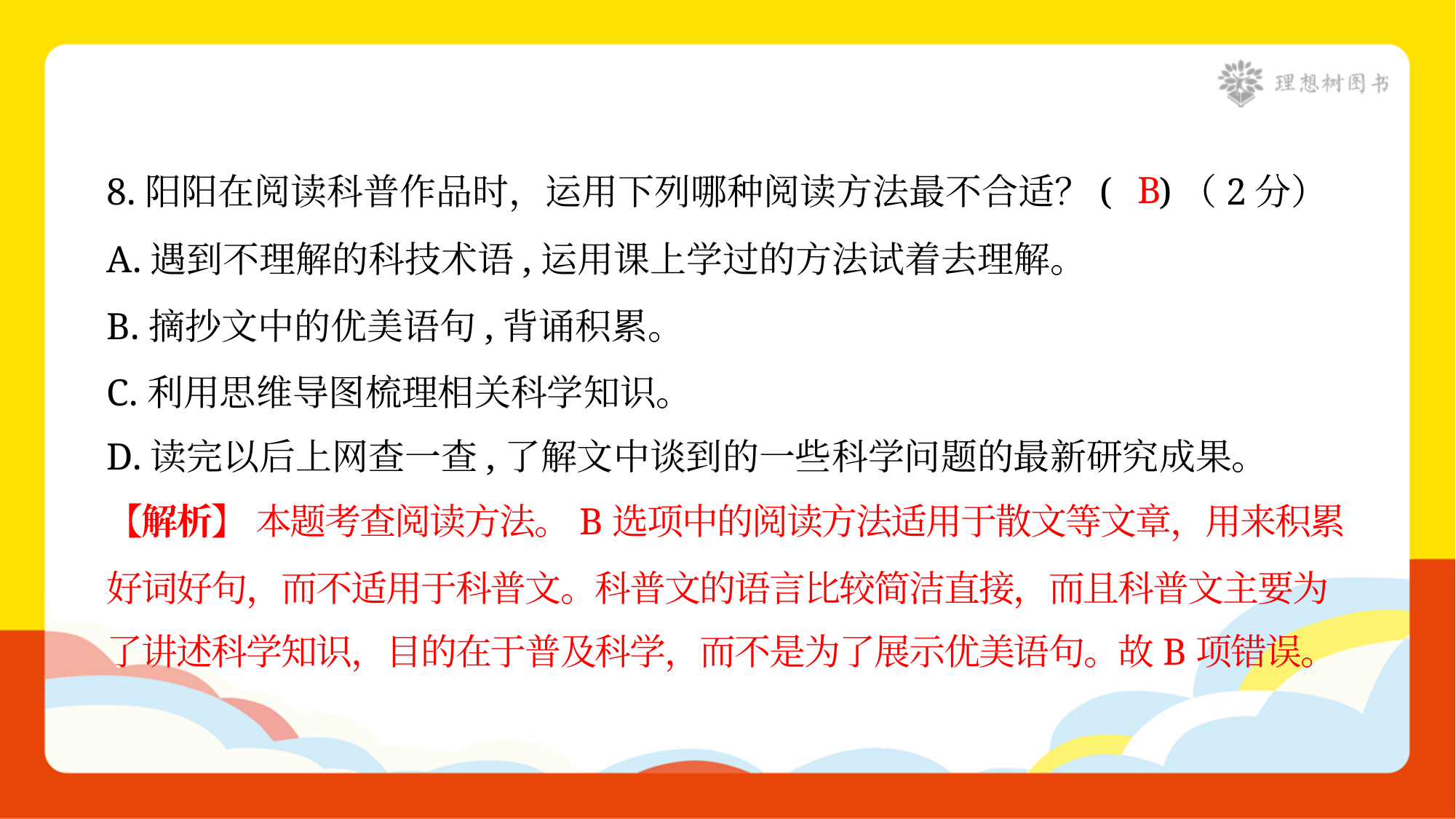

B
8.阳阳在阅读科普作品时，运用下列哪种阅读方法最不合适？(     )（2分）
A.遇到不理解的科技术语,运用课上学过的方法试着去理解。
B.摘抄文中的优美语句,背诵积累。
C.利用思维导图梳理相关科学知识。
D.读完以后上网查一查,了解文中谈到的一些科学问题的最新研究成果。
【解析】 本题考查阅读方法。B选项中的阅读方法适用于散文等文章，用来积累
好词好句，而不适用于科普文。科普文的语言比较简洁直接，而且科普文主要为
了讲述科学知识，目的在于普及科学，而不是为了展示优美语句。故B项错误。